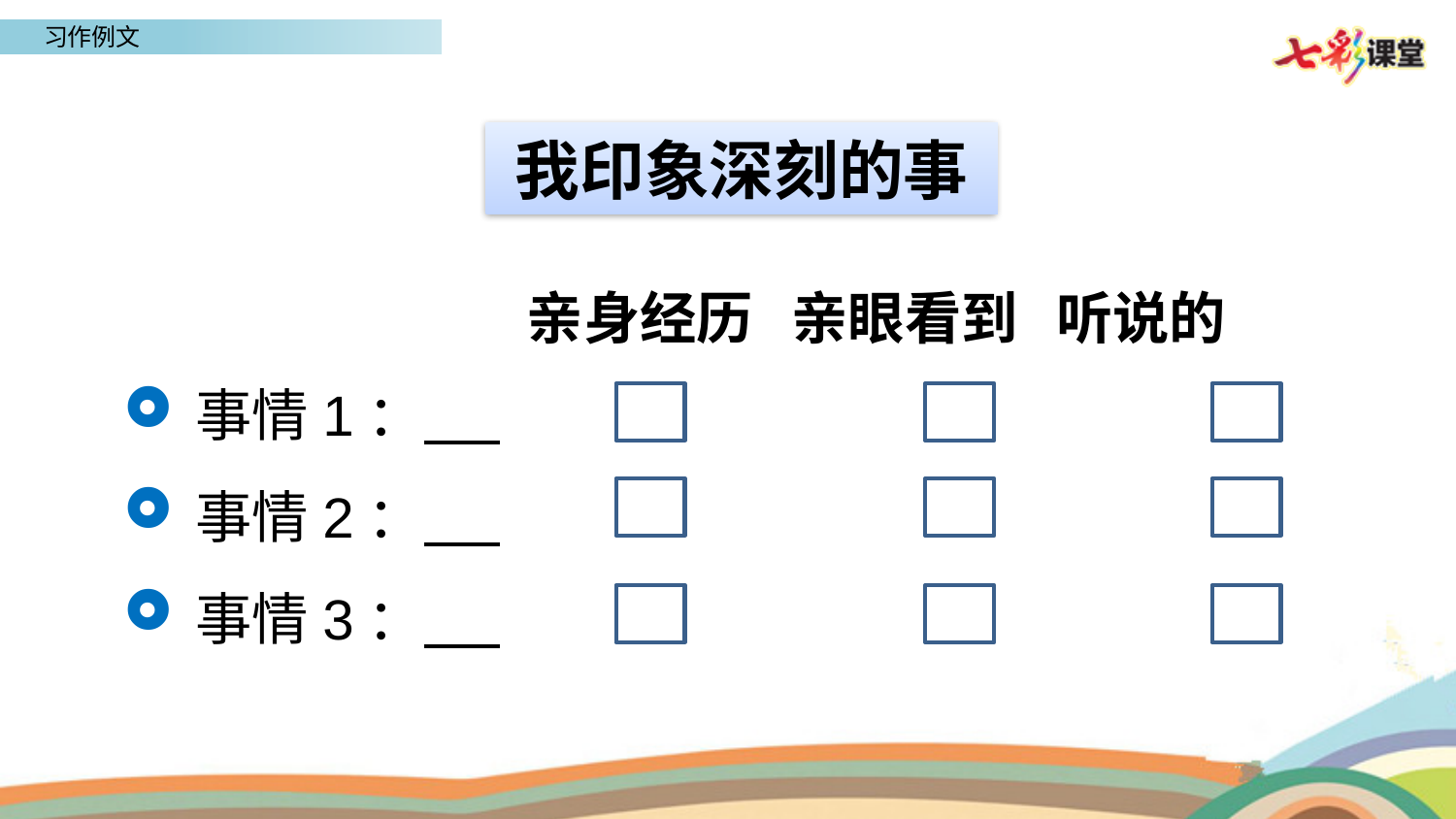

我印象深刻的事
亲身经历   亲眼看到   听说的
事情1：      .
事情2：      .
事情3：      .